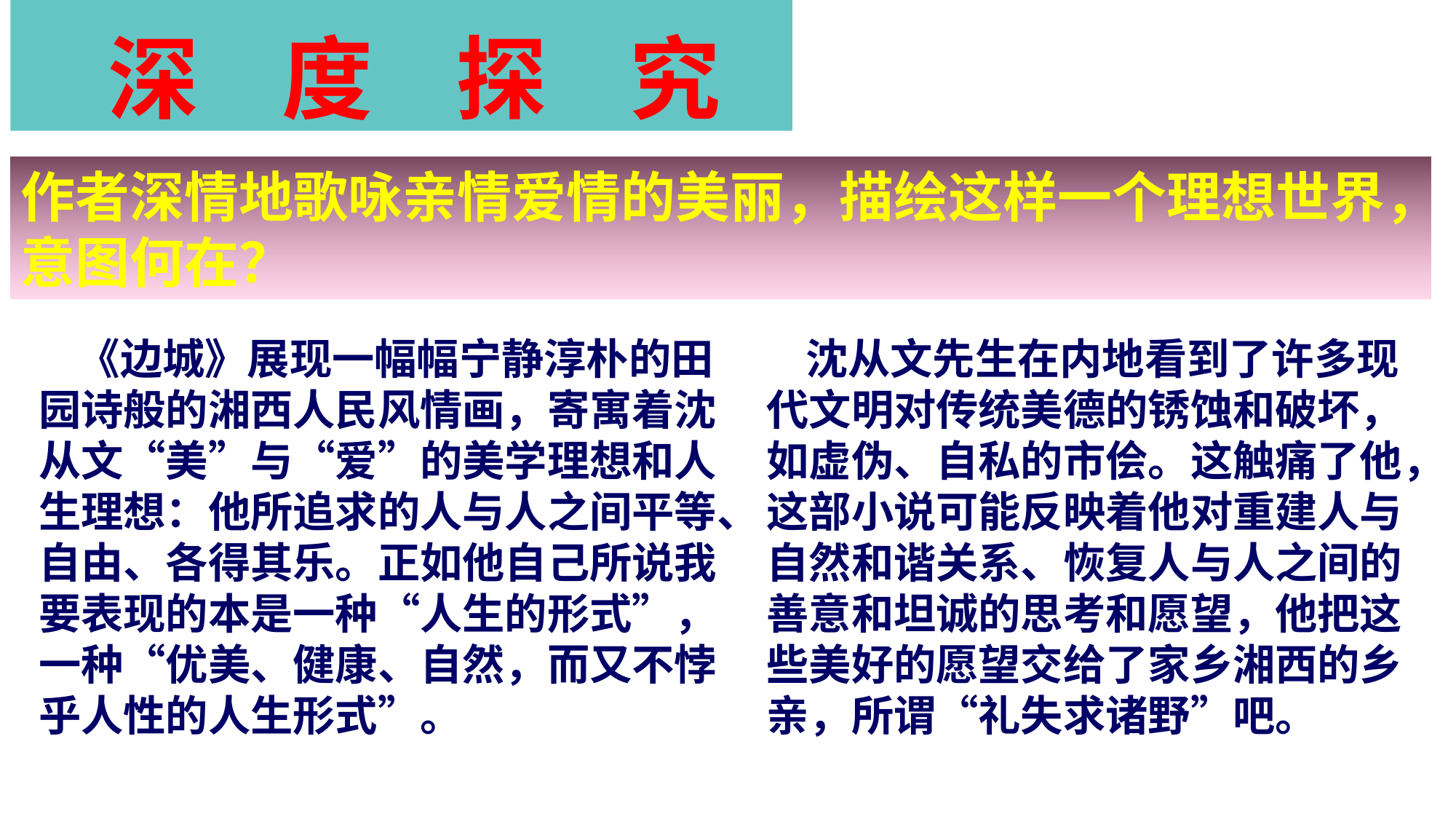

深    度    探    究
作者深情地歌咏亲情爱情的美丽，描绘这样一个理想世界，意图何在？
   《边城》展现一幅幅宁静淳朴的田园诗般的湘西人民风情画，寄寓着沈从文“美”与“爱”的美学理想和人生理想：他所追求的人与人之间平等、自由、各得其乐。正如他自己所说我要表现的本是一种“人生的形式”，一种“优美、健康、自然，而又不悖乎人性的人生形式”。
   沈从文先生在内地看到了许多现代文明对传统美德的锈蚀和破坏，如虚伪、自私的市侩。这触痛了他，这部小说可能反映着他对重建人与自然和谐关系、恢复人与人之间的善意和坦诚的思考和愿望，他把这些美好的愿望交给了家乡湘西的乡亲，所谓“礼失求诸野”吧。